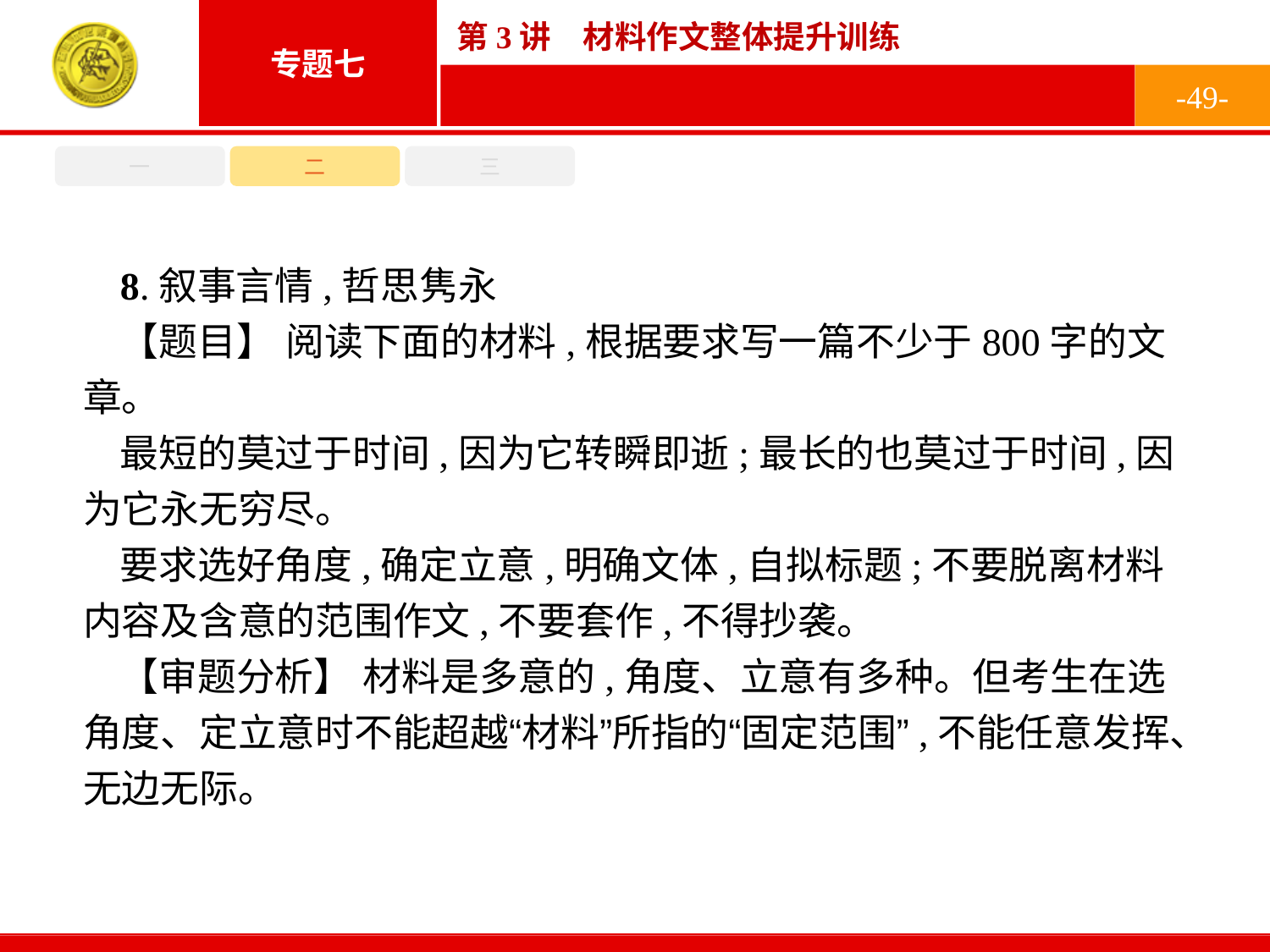

-49-
一
二
三
8.叙事言情,哲思隽永
【题目】 阅读下面的材料,根据要求写一篇不少于800字的文章。
最短的莫过于时间,因为它转瞬即逝;最长的也莫过于时间,因为它永无穷尽。
要求选好角度,确定立意,明确文体,自拟标题;不要脱离材料内容及含意的范围作文,不要套作,不得抄袭。
【审题分析】 材料是多意的,角度、立意有多种。但考生在选角度、定立意时不能超越“材料”所指的“固定范围”,不能任意发挥、无边无际。